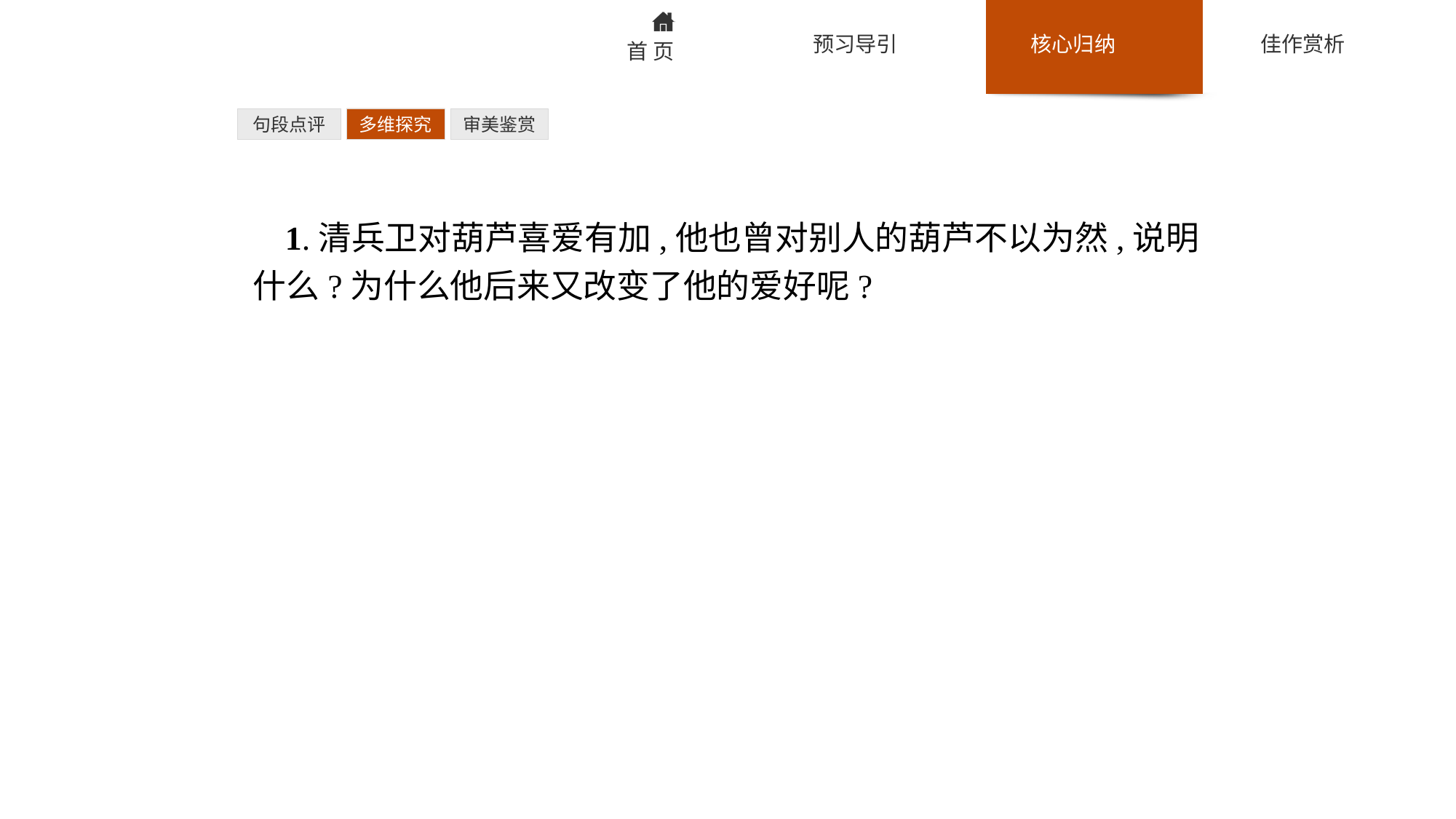

句段点评
多维探究
审美鉴赏
1.清兵卫对葫芦喜爱有加,他也曾对别人的葫芦不以为然,说明什么?为什么他后来又改变了他的爱好呢?
提示:说明清兵卫对葫芦并不盲目痴爱,而是对葫芦确实有一定的研究,他对葫芦的鉴赏是有一定的眼光的。例如:①父亲呵斥他:“什么话,你懂得什么,也来多嘴!”②他买那个葫芦只花了一毛钱。③教员把葫芦当做脏东西似的让老年校役扔掉。校役把葫芦卖了五十块钱。这样写与后文写商人卖了六百块形成强烈对比,说明清兵卫对葫芦研究很深,确实有不同于一般人的独特眼光。可惜他的父亲、老师却不准他有这种兴趣。